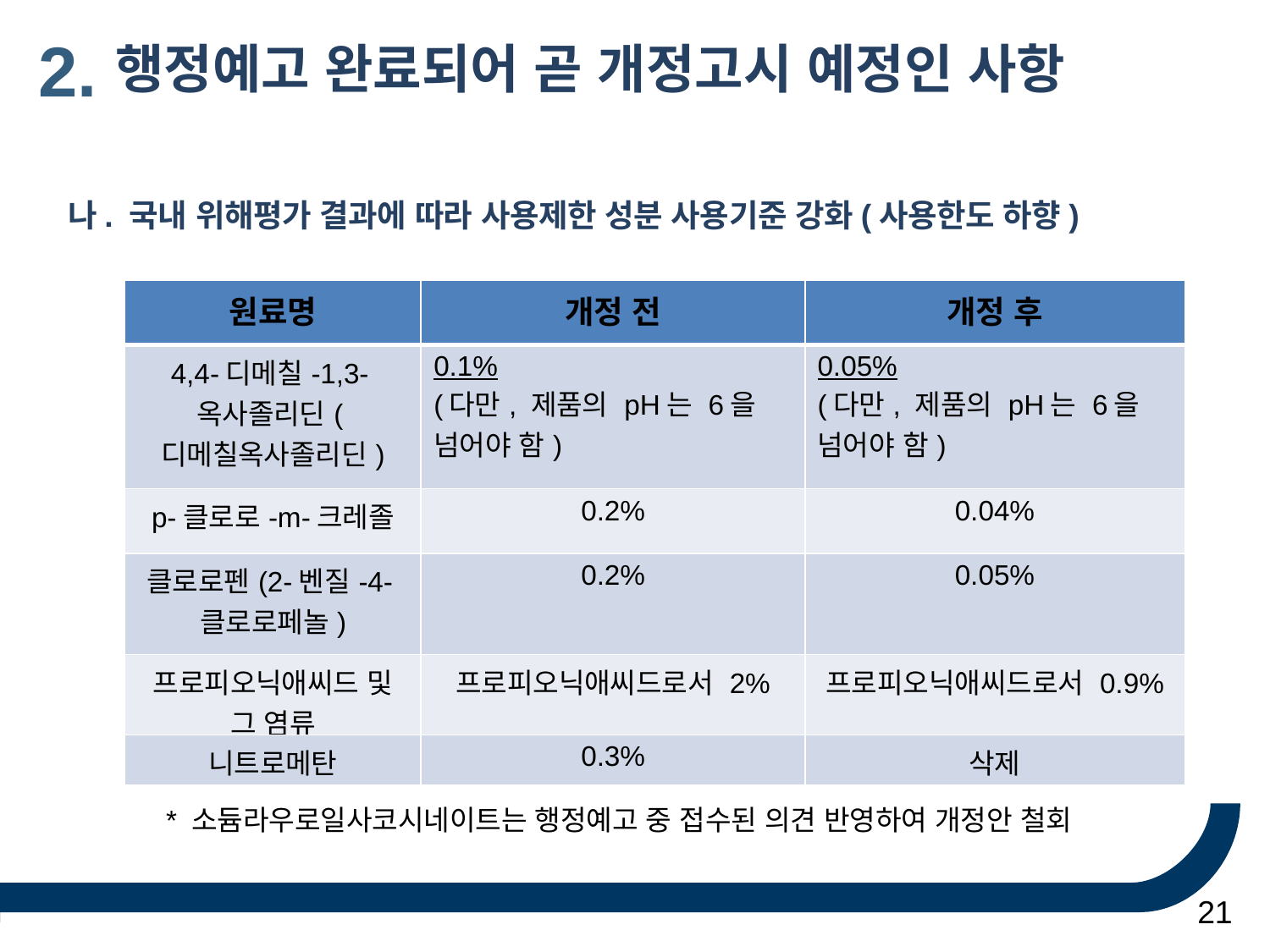

2.
행정예고 완료되어 곧 개정고시 예정인 사항
나. 국내 위해평가 결과에 따라 사용제한 성분 사용기준 강화(사용한도 하향)

| 원료명 | 개정 전 | 개정 후 |
| --- | --- | --- |
| 4,4-디메칠-1,3-옥사졸리딘(디메칠옥사졸리딘) | 0.1% (다만, 제품의 pH는 6을 넘어야 함) | 0.05% (다만, 제품의 pH는 6을 넘어야 함) |
| p-클로로-m-크레졸 | 0.2% | 0.04% |
| 클로로펜(2-벤질-4-클로로페놀) | 0.2% | 0.05% |
| 프로피오닉애씨드 및 그 염류 | 프로피오닉애씨드로서 2% | 프로피오닉애씨드로서 0.9% |
| 니트로메탄 | 0.3% | 삭제 |
  * 소듐라우로일사코시네이트는 행정예고 중 접수된 의견 반영하여 개정안 철회
21